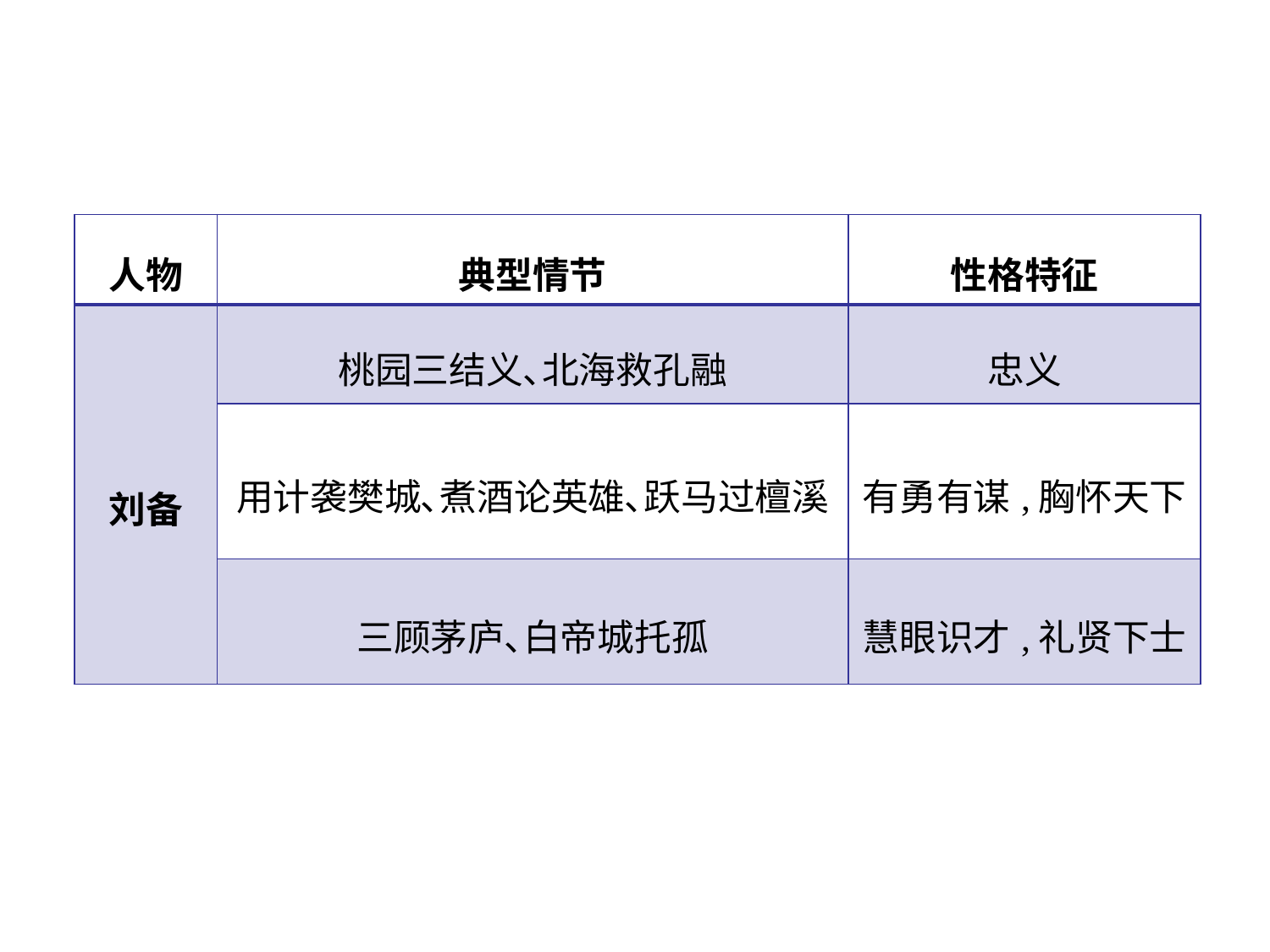

| 人物 | 典型情节 | 性格特征 |
| --- | --- | --- |
| 刘备 | 桃园三结义､北海救孔融 | 忠义 |
|  | 用计袭樊城､煮酒论英雄､跃马过檀溪 | 有勇有谋,胸怀天下 |
|  | 三顾茅庐､白帝城托孤 | 慧眼识才,礼贤下士 |